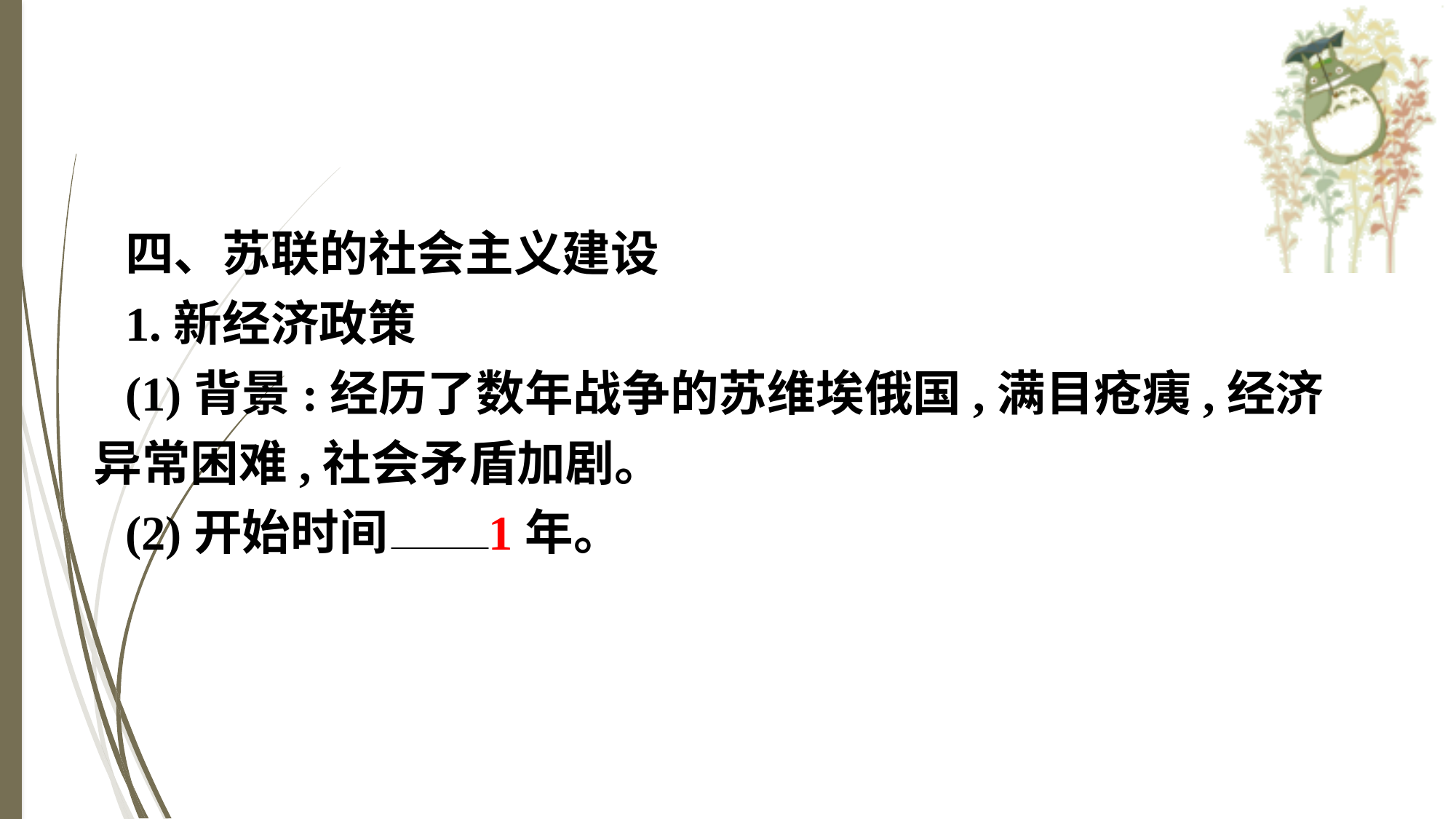

四、苏联的社会主义建设
1.新经济政策
(1)背景:经历了数年战争的苏维埃俄国,满目疮痍,经济异常困难,社会矛盾加剧。
(2)开始时间:1921年。